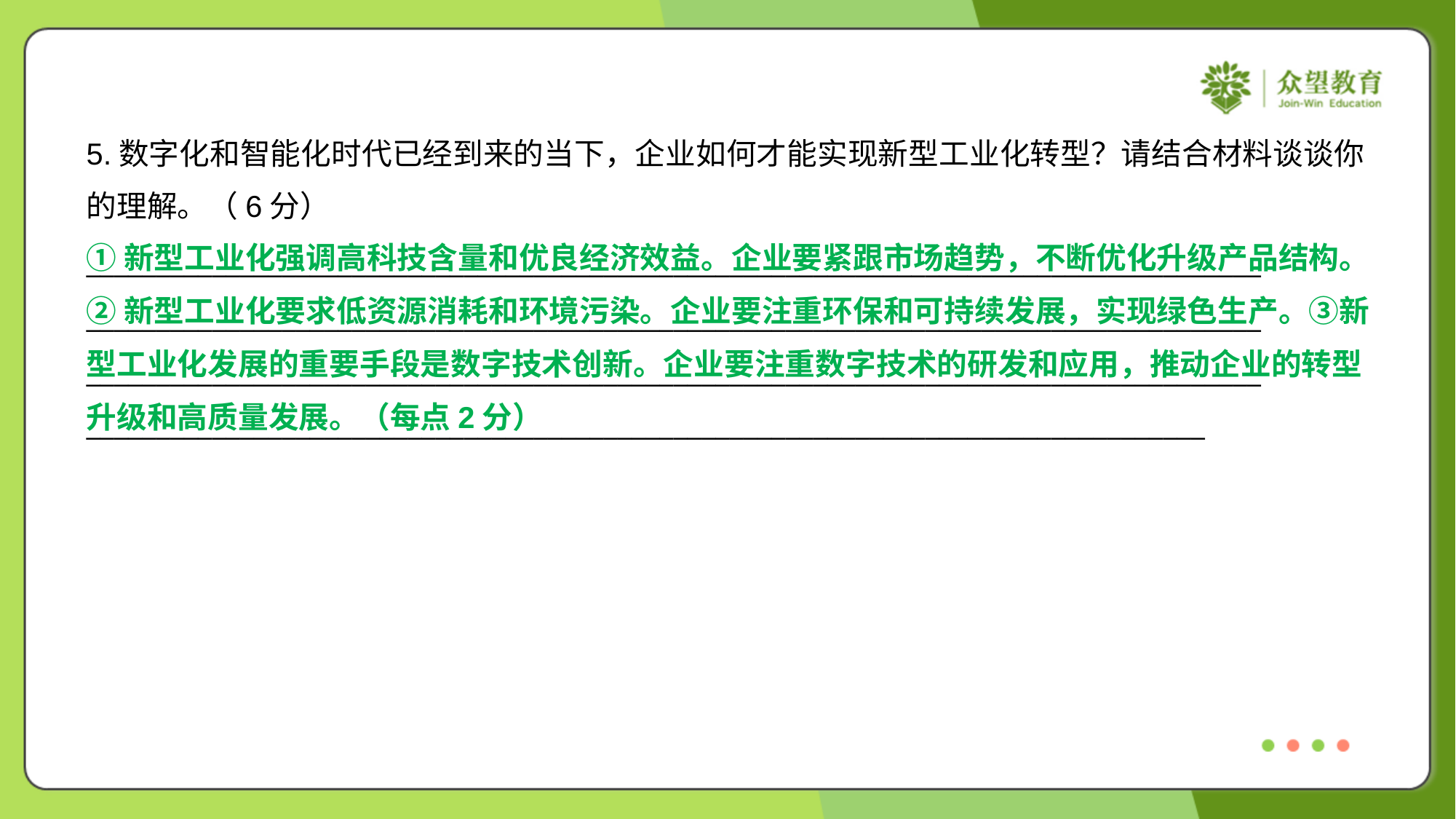

5.数字化和智能化时代已经到来的当下，企业如何才能实现新型工业化转型？请结合材料谈谈你
的理解。（6分）
①新型工业化强调高科技含量和优良经济效益。企业要紧跟市场趋势，不断优化升级产品结构。
②新型工业化要求低资源消耗和环境污染。企业要注重环保和可持续发展，实现绿色生产。③新
型工业化发展的重要手段是数字技术创新。企业要注重数字技术的研发和应用，推动企业的转型
升级和高质量发展。（每点2分）
____________________________________________________________________________________
____________________________________________________________________________________
____________________________________________________________________________________
________________________________________________________________________________